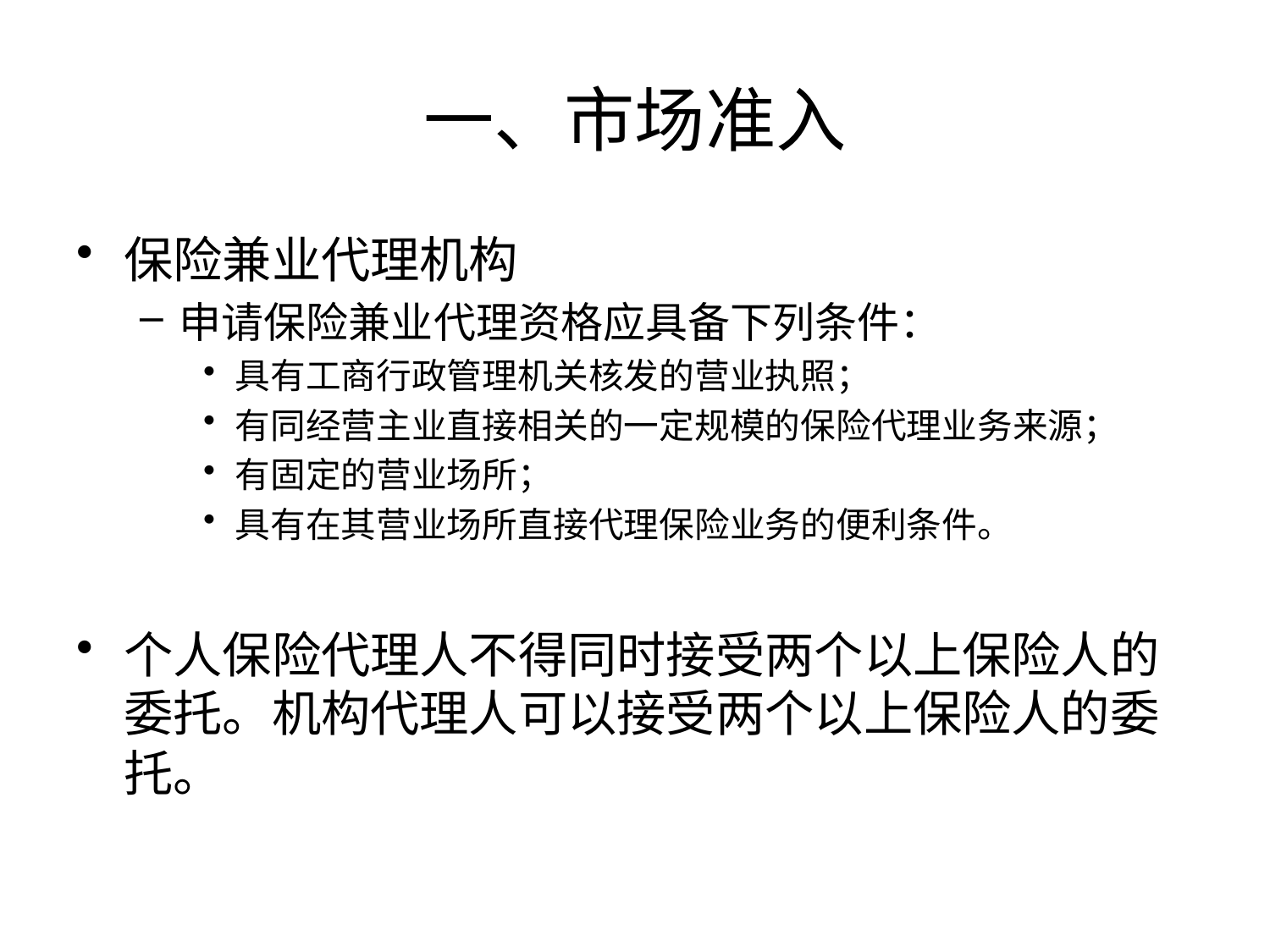

# 一、市场准入
保险兼业代理机构
申请保险兼业代理资格应具备下列条件：
具有工商行政管理机关核发的营业执照；
有同经营主业直接相关的一定规模的保险代理业务来源；
有固定的营业场所；
具有在其营业场所直接代理保险业务的便利条件。

个人保险代理人不得同时接受两个以上保险人的委托。机构代理人可以接受两个以上保险人的委托。